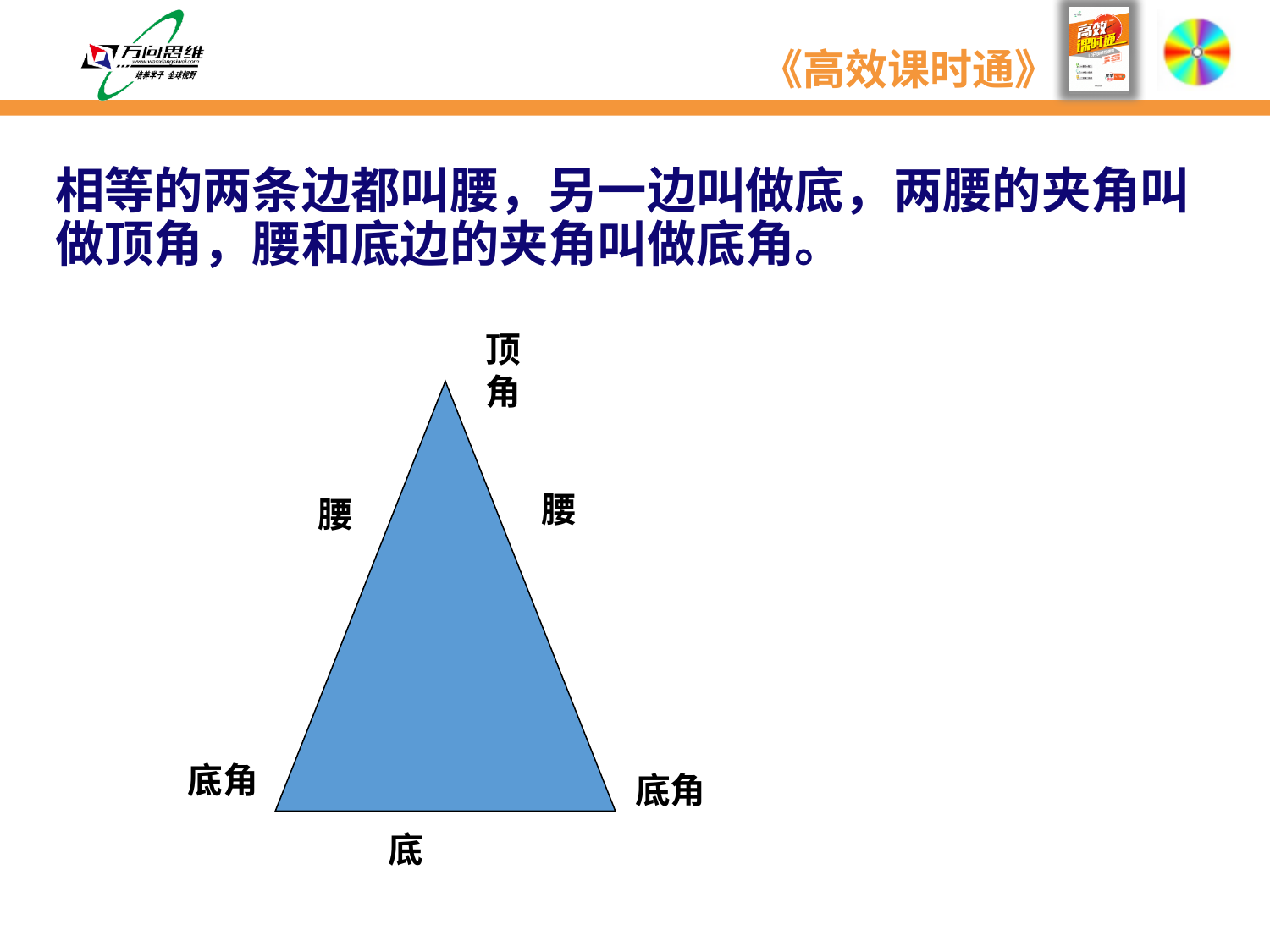

# 相等的两条边都叫腰，另一边叫做底，两腰的夹角叫做顶角，腰和底边的夹角叫做底角。
顶角

腰
腰
底角
底角
底